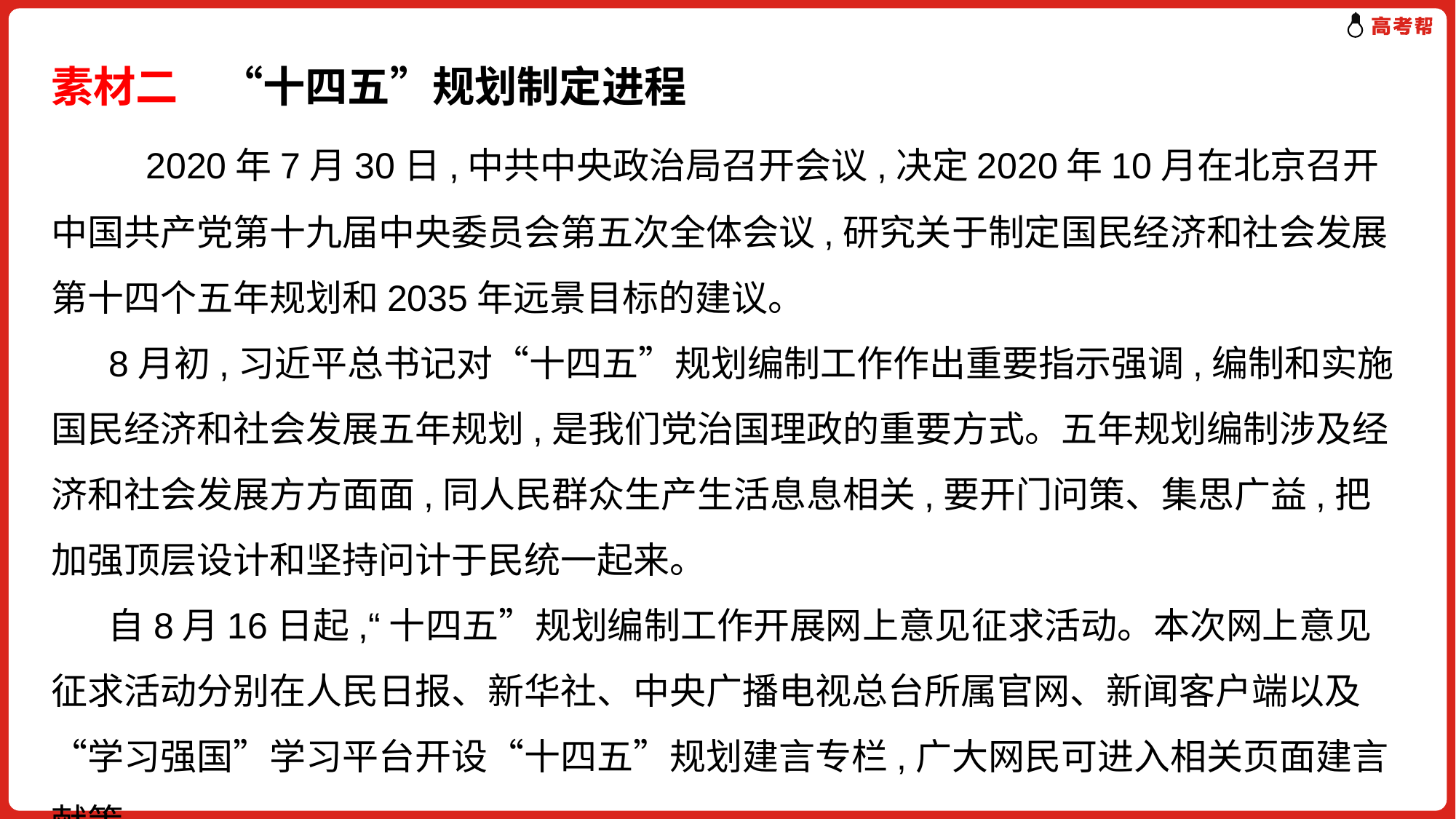

# 素材二　“十四五”规划制定进程 　　2020年7月30日,中共中央政治局召开会议,决定2020年10月在北京召开中国共产党第十九届中央委员会第五次全体会议,研究关于制定国民经济和社会发展第十四个五年规划和2035年远景目标的建议。 8月初,习近平总书记对“十四五”规划编制工作作出重要指示强调,编制和实施国民经济和社会发展五年规划,是我们党治国理政的重要方式。五年规划编制涉及经济和社会发展方方面面,同人民群众生产生活息息相关,要开门问策、集思广益,把加强顶层设计和坚持问计于民统一起来。 自8月16日起,“十四五”规划编制工作开展网上意见征求活动。本次网上意见征求活动分别在人民日报、新华社、中央广播电视总台所属官网、新闻客户端以及“学习强国”学习平台开设“十四五”规划建言专栏,广大网民可进入相关页面建言献策。